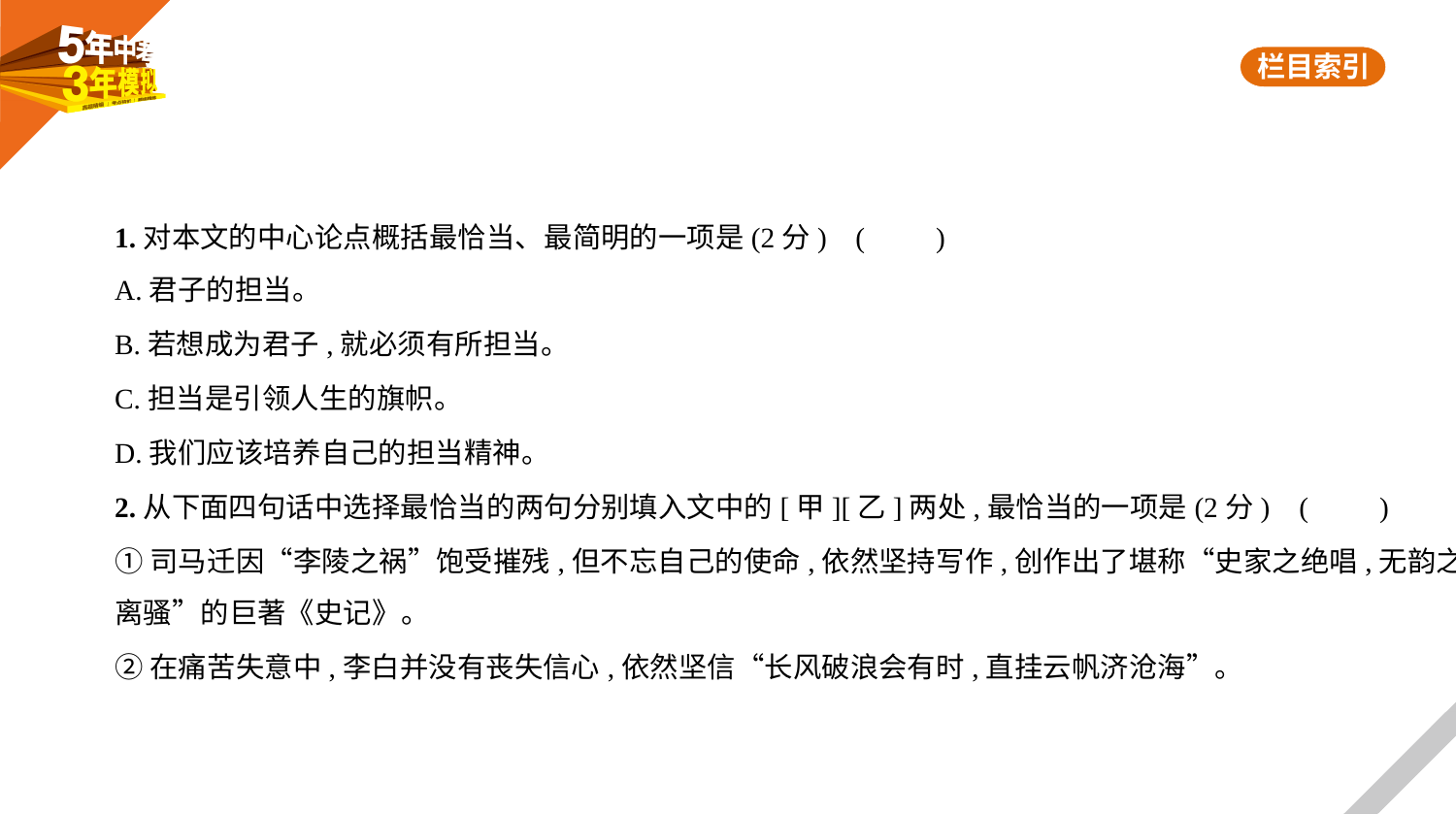

1.对本文的中心论点概括最恰当、最简明的一项是(2分) (　　)
A.君子的担当。
B.若想成为君子,就必须有所担当。
C.担当是引领人生的旗帜。
D.我们应该培养自己的担当精神。
2.从下面四句话中选择最恰当的两句分别填入文中的[甲][乙]两处,最恰当的一项是(2分) (　　)
①司马迁因“李陵之祸”饱受摧残,但不忘自己的使命,依然坚持写作,创作出了堪称“史家之绝唱,无韵之
离骚”的巨著《史记》。
②在痛苦失意中,李白并没有丧失信心,依然坚信“长风破浪会有时,直挂云帆济沧海”。